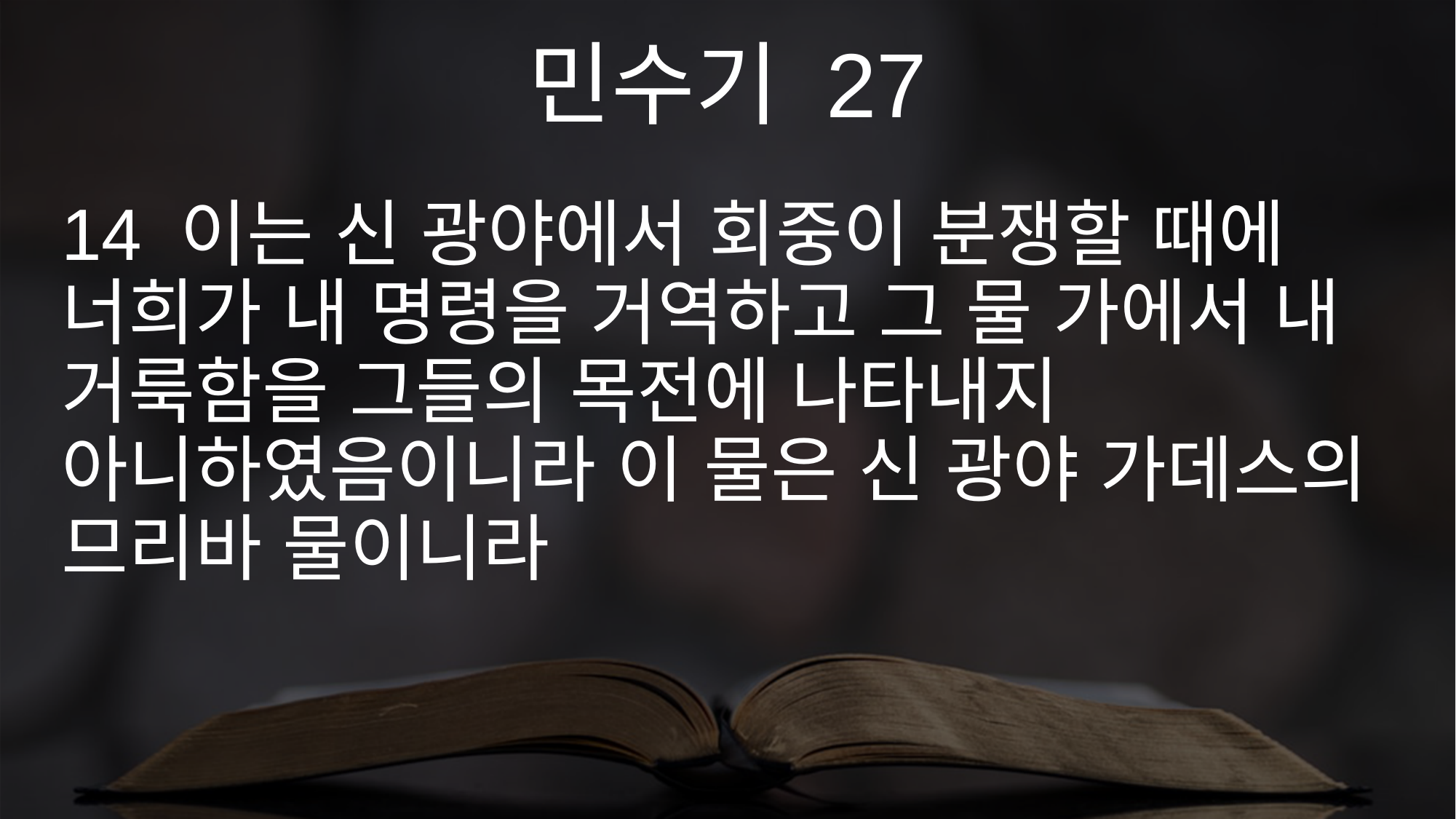

민수기 27
14 이는 신 광야에서 회중이 분쟁할 때에 너희가 내 명령을 거역하고 그 물 가에서 내 거룩함을 그들의 목전에 나타내지 아니하였음이니라 이 물은 신 광야 가데스의 므리바 물이니라